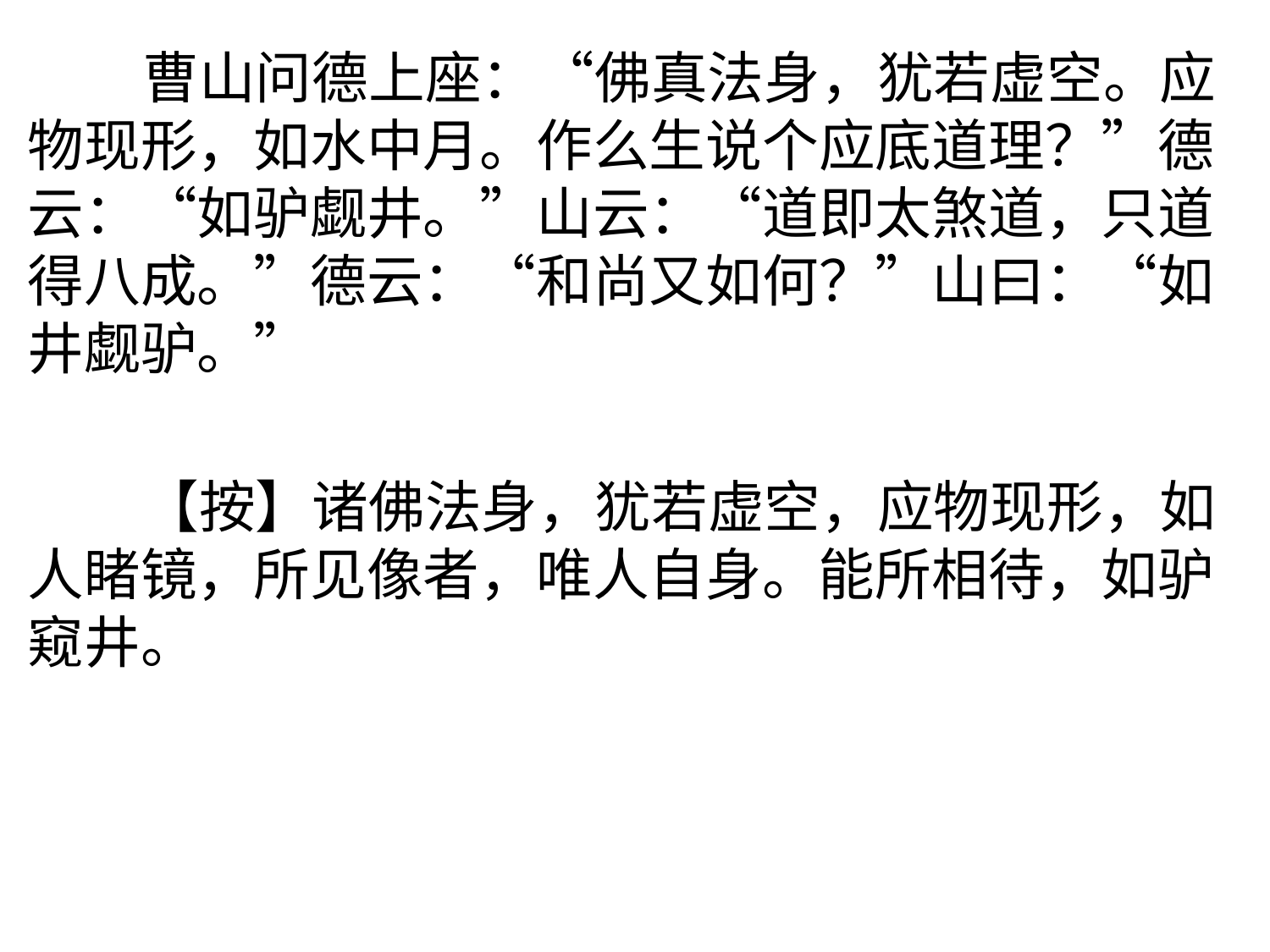

曹山问德上座：“佛真法身，犹若虚空。应物现形，如水中月。作么生说个应底道理？”德云：“如驴觑井。”山云：“道即太煞道，只道得八成。”德云：“和尚又如何？”山曰：“如井觑驴。”

        【按】诸佛法身，犹若虚空，应物现形，如人睹镜，所见像者，唯人自身。能所相待，如驴窥井。